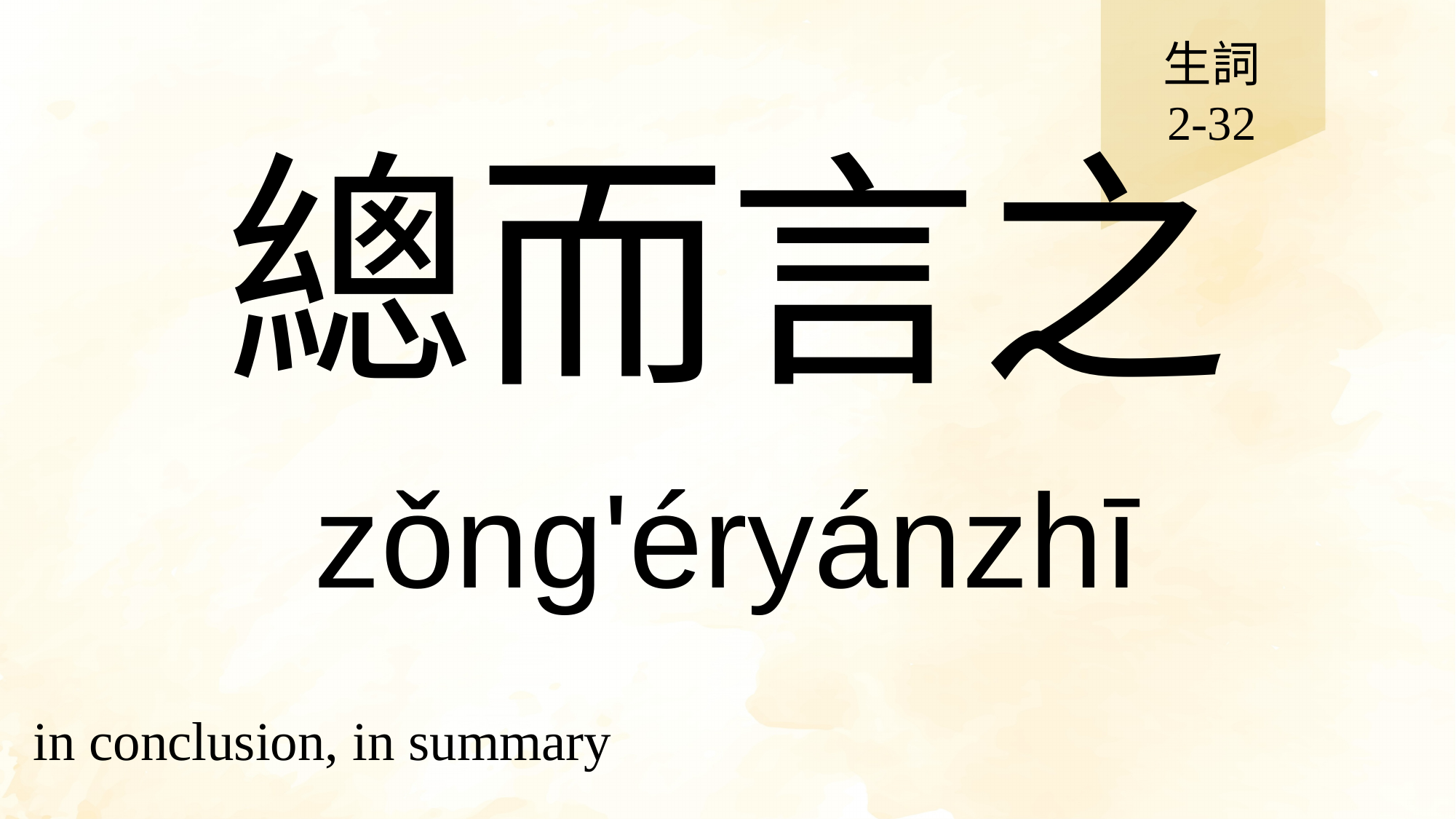

生詞
2-32
# 總而言之
zǒng'éryánzhī
in conclusion, in summary